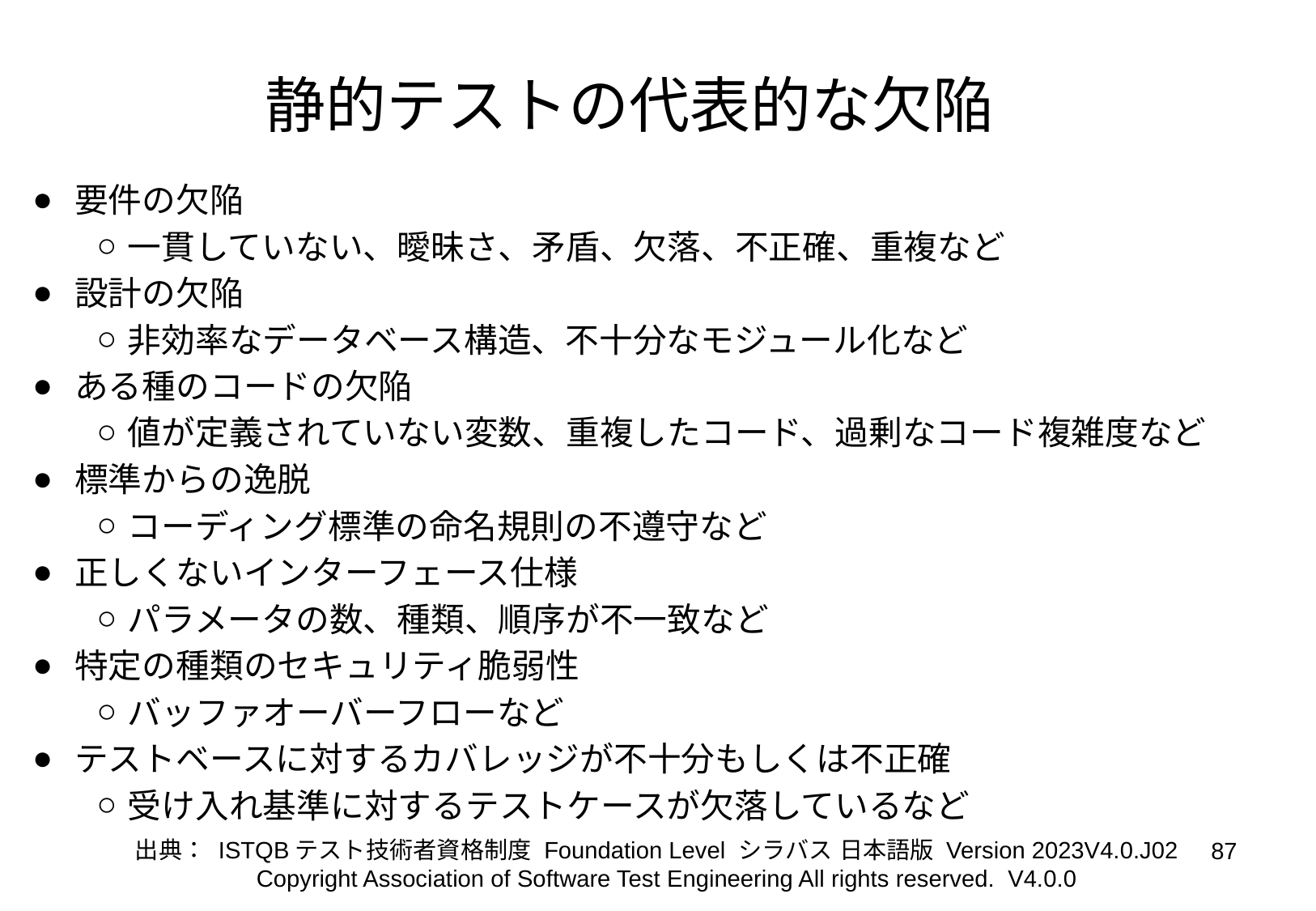

静的テストの代表的な欠陥
要件の欠陥
一貫していない、曖昧さ、矛盾、欠落、不正確、重複など
設計の欠陥
非効率なデータベース構造、不十分なモジュール化など
ある種のコードの欠陥
値が定義されていない変数、重複したコード、過剰なコード複雑度など
標準からの逸脱
コーディング標準の命名規則の不遵守など
正しくないインターフェース仕様
パラメータの数、種類、順序が不一致など
特定の種類のセキュリティ脆弱性
バッファオーバーフローなど
テストベースに対するカバレッジが不十分もしくは不正確
受け入れ基準に対するテストケースが欠落しているなど
出典： ISTQBテスト技術者資格制度 Foundation Level シラバス 日本語版 Version 2023V4.0.J02
87
Copyright Association of Software Test Engineering All rights reserved.  V4.0.0